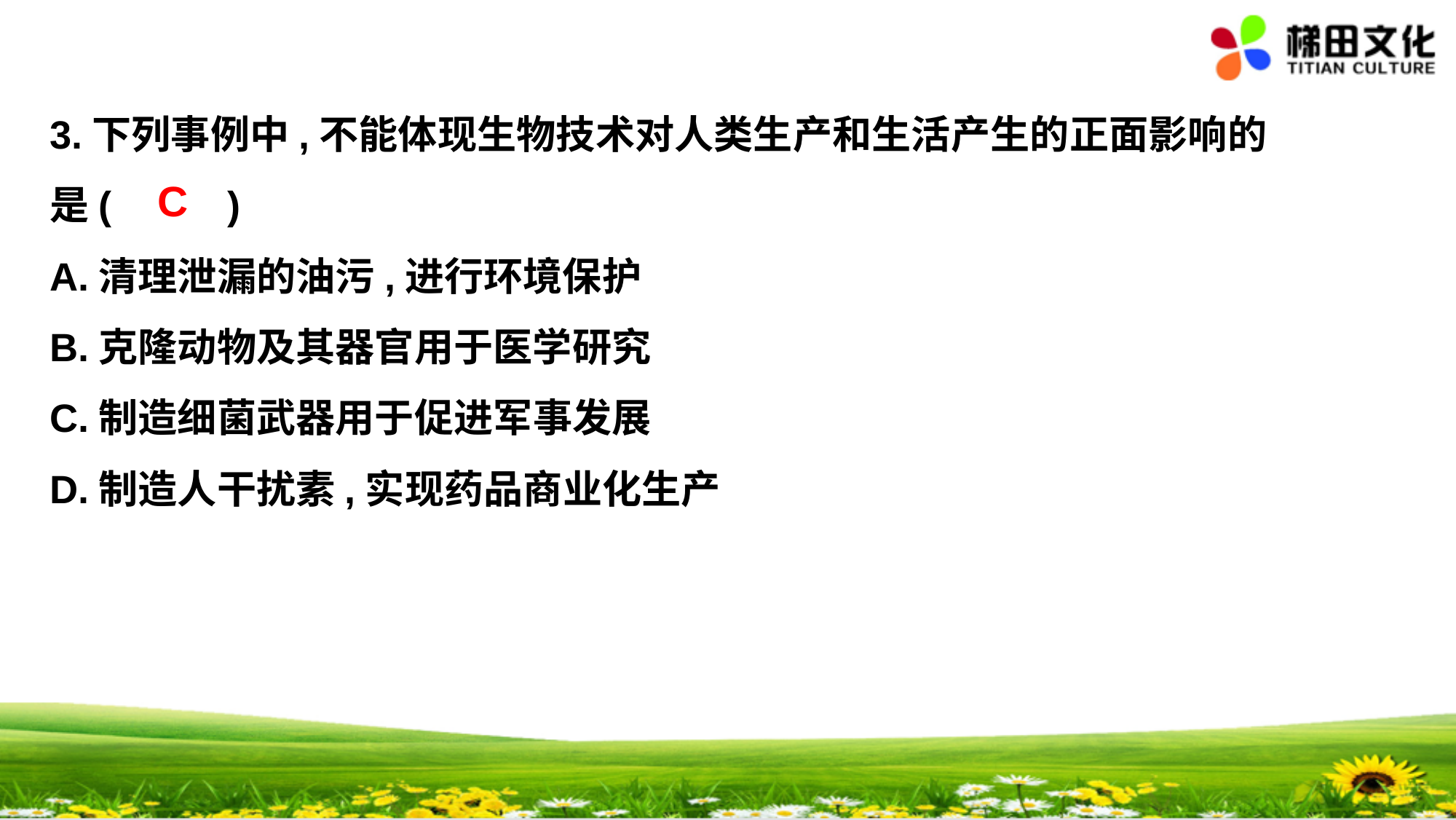

3.下列事例中,不能体现生物技术对人类生产和生活产生的正面影响的
是(　  　)
A.清理泄漏的油污,进行环境保护
B.克隆动物及其器官用于医学研究
C.制造细菌武器用于促进军事发展
D.制造人干扰素,实现药品商业化生产
C